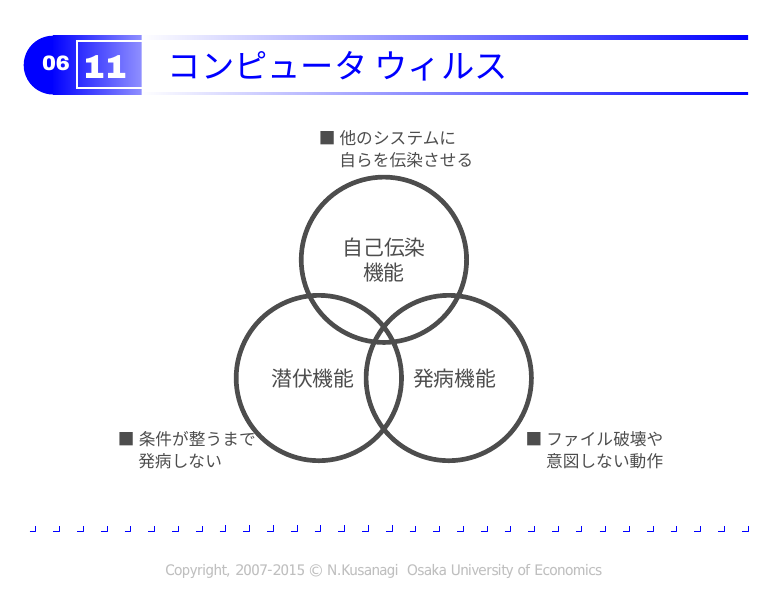

# 11   コンピュータ ウィルス
■他のシステムに
　 自らを伝染させる
自己伝染
機能

潜伏機能

発病機能

■条件が整うまで
　 発病しない
■ファイル破壊や
　 意図しない動作